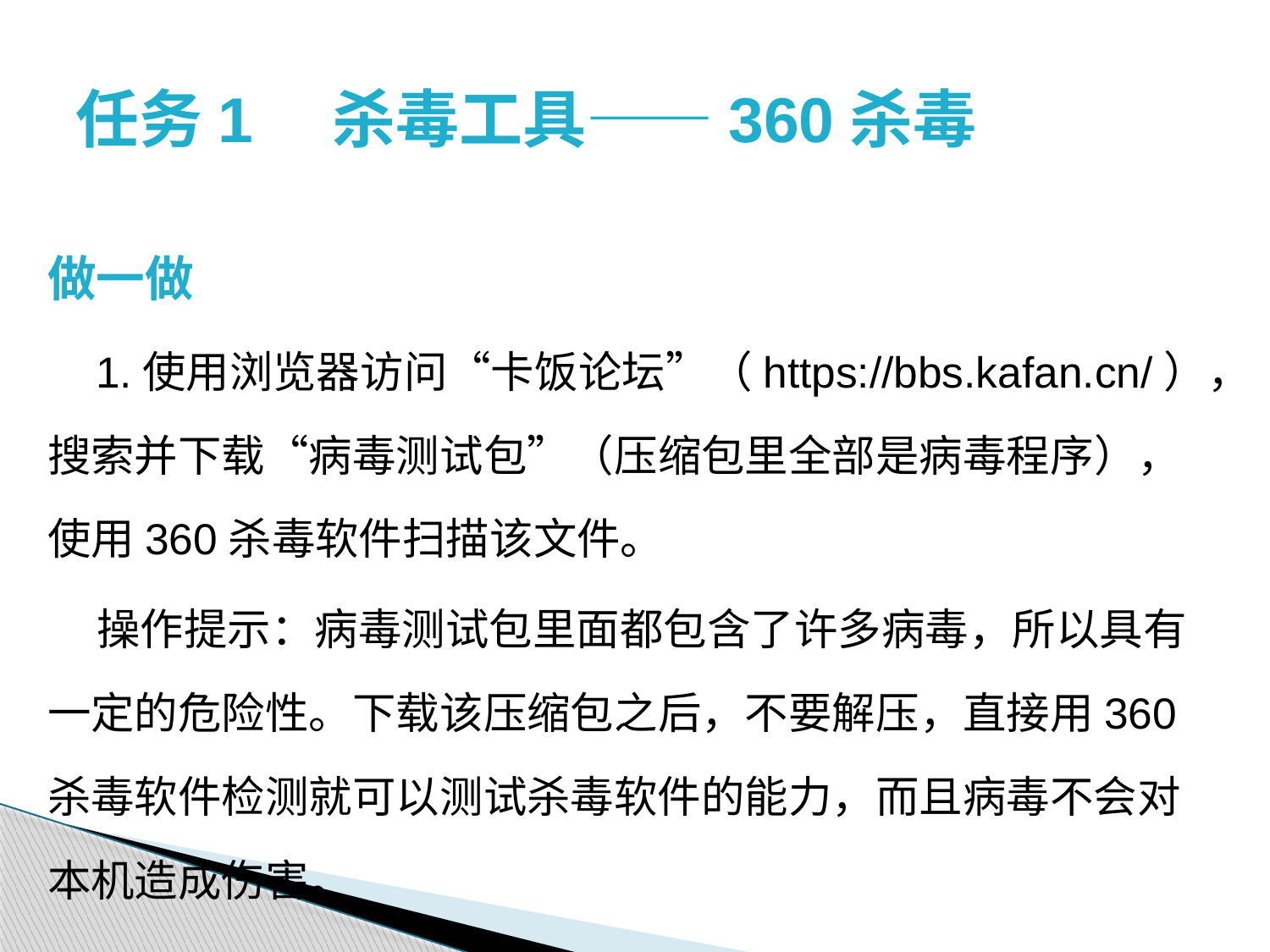

# 任务1　杀毒工具——360杀毒
做一做
    1.使用浏览器访问“卡饭论坛”（https://bbs.kafan.cn/），搜索并下载“病毒测试包”（压缩包里全部是病毒程序），使用360杀毒软件扫描该文件。
    操作提示：病毒测试包里面都包含了许多病毒，所以具有一定的危险性。下载该压缩包之后，不要解压，直接用360杀毒软件检测就可以测试杀毒软件的能力，而且病毒不会对本机造成伤害。